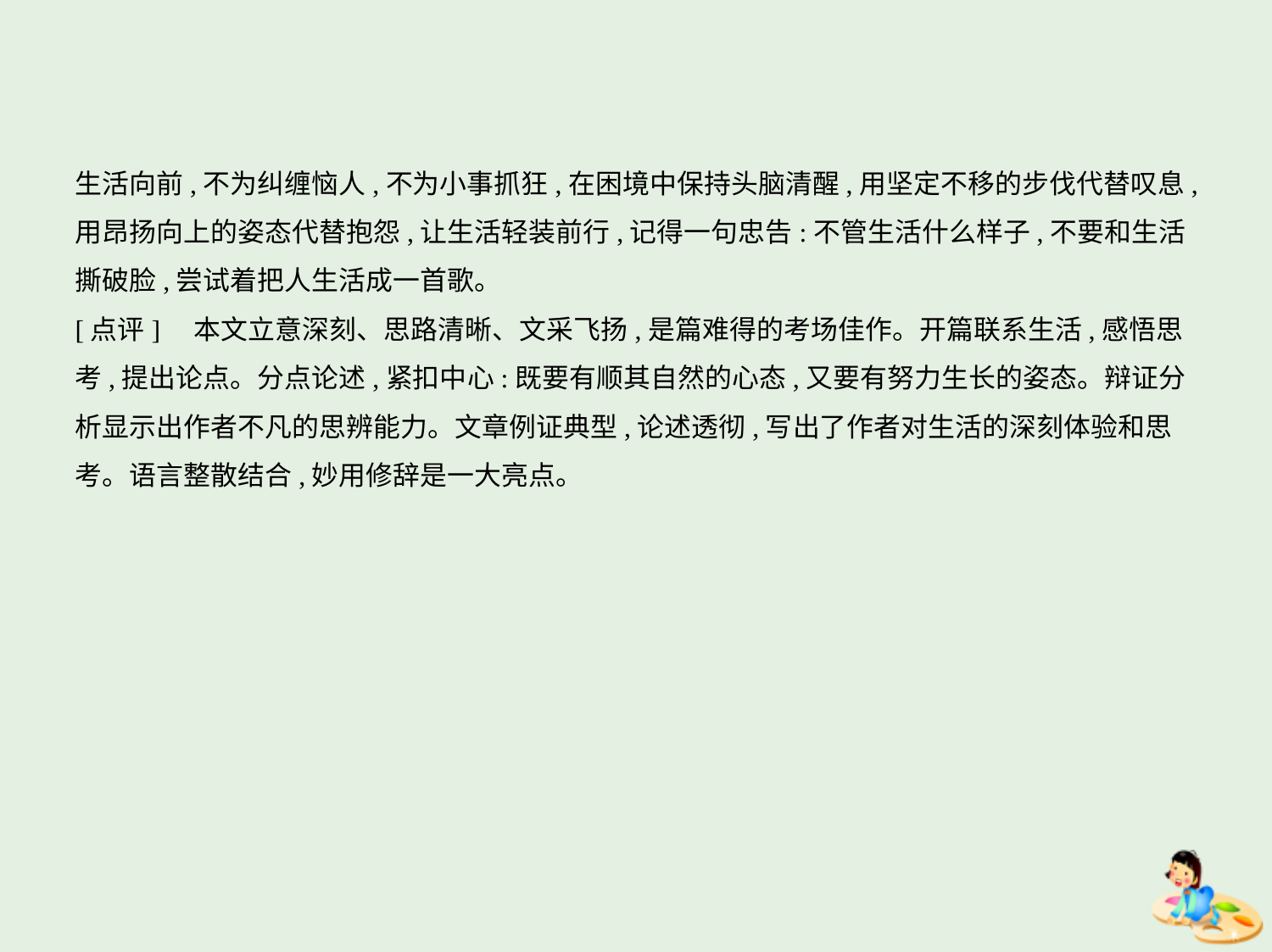

生活向前,不为纠缠恼人,不为小事抓狂,在困境中保持头脑清醒,用坚定不移的步伐代替叹息,
用昂扬向上的姿态代替抱怨,让生活轻装前行,记得一句忠告:不管生活什么样子,不要和生活
撕破脸,尝试着把人生活成一首歌。
[点评]　本文立意深刻、思路清晰、文采飞扬,是篇难得的考场佳作。开篇联系生活,感悟思
考,提出论点。分点论述,紧扣中心:既要有顺其自然的心态,又要有努力生长的姿态。辩证分
析显示出作者不凡的思辨能力。文章例证典型,论述透彻,写出了作者对生活的深刻体验和思
考。语言整散结合,妙用修辞是一大亮点。